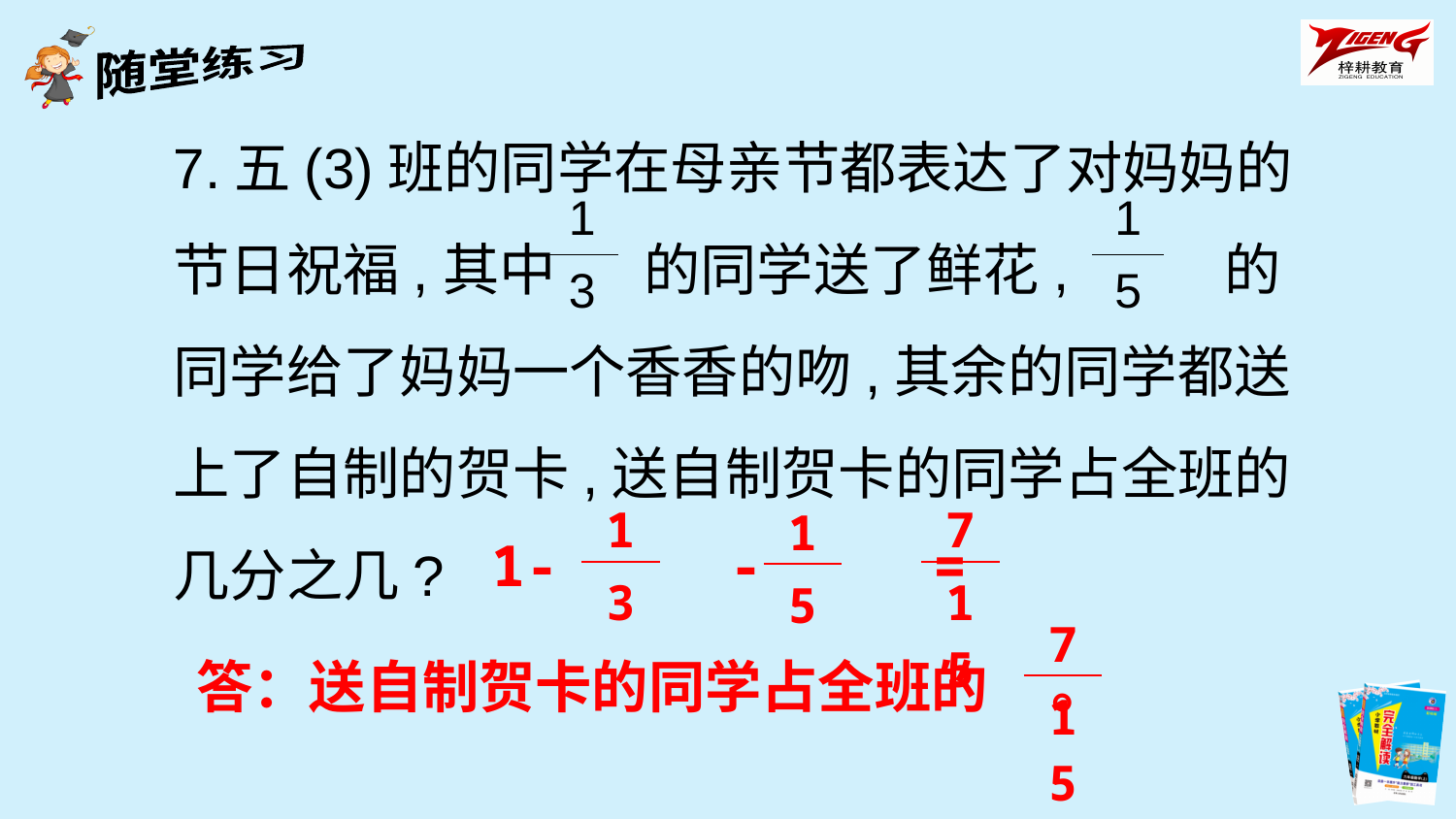

7.五(3)班的同学在母亲节都表达了对妈妈的节日祝福,其中       的同学送了鲜花,         的同学给了妈妈一个香香的吻,其余的同学都送上了自制的贺卡,送自制贺卡的同学占全班的几分之几?
| 1 |
| --- |
| 3 |
| 1 |
| --- |
| 5 |
| 1 |
| --- |
| 3 |
| 7 |
| --- |
| 15 |
| 1 |
| --- |
| 5 |
1-     -     =
| 7 |
| --- |
| 15 |
答：送自制贺卡的同学占全班的     。